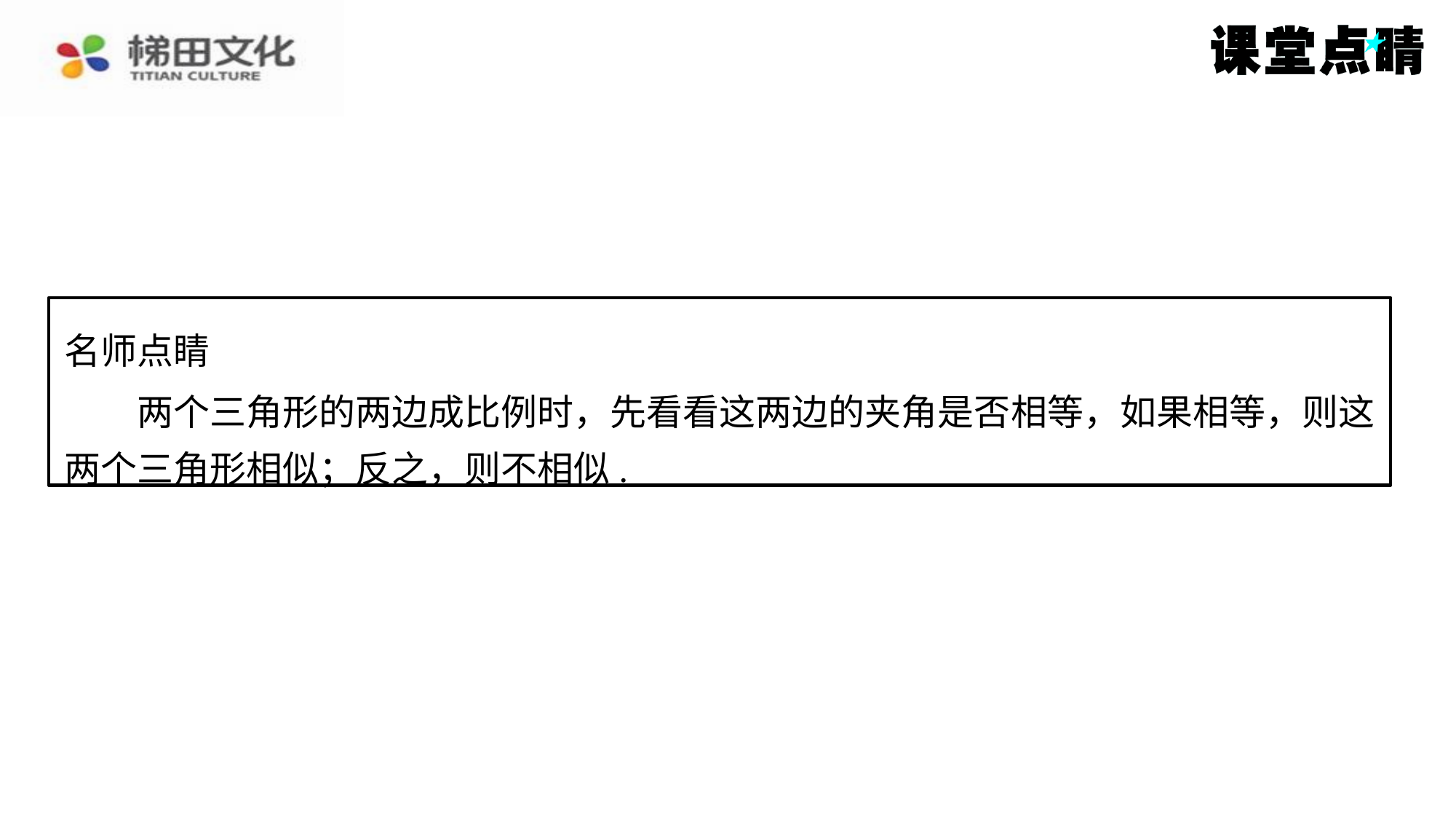

名师点睛
　　两个三角形的两边成比例时，先看看这两边的夹角是否相等，如果相等，则这
两个三角形相似；反之，则不相似.